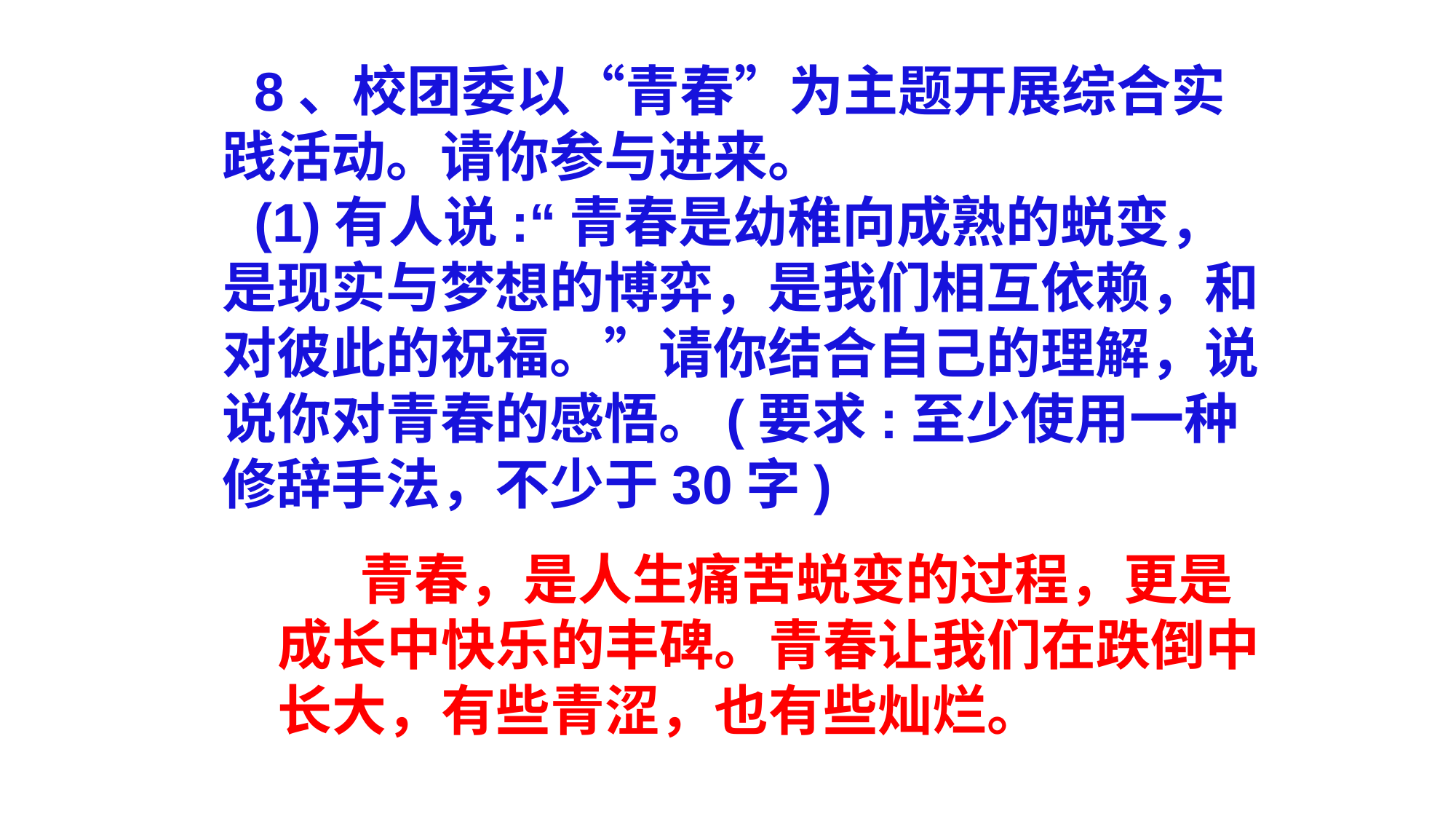

8、校团委以“青春”为主题开展综合实践活动。请你参与进来。
(1)有人说:“青春是幼稚向成熟的蜕变，是现实与梦想的博弈，是我们相互依赖，和对彼此的祝福。”请你结合自己的理解，说说你对青春的感悟。(要求:至少使用一种修辞手法，不少于30字)
   青春，是人生痛苦蜕变的过程，更是成长中快乐的丰碑。青春让我们在跌倒中长大，有些青涩，也有些灿烂。